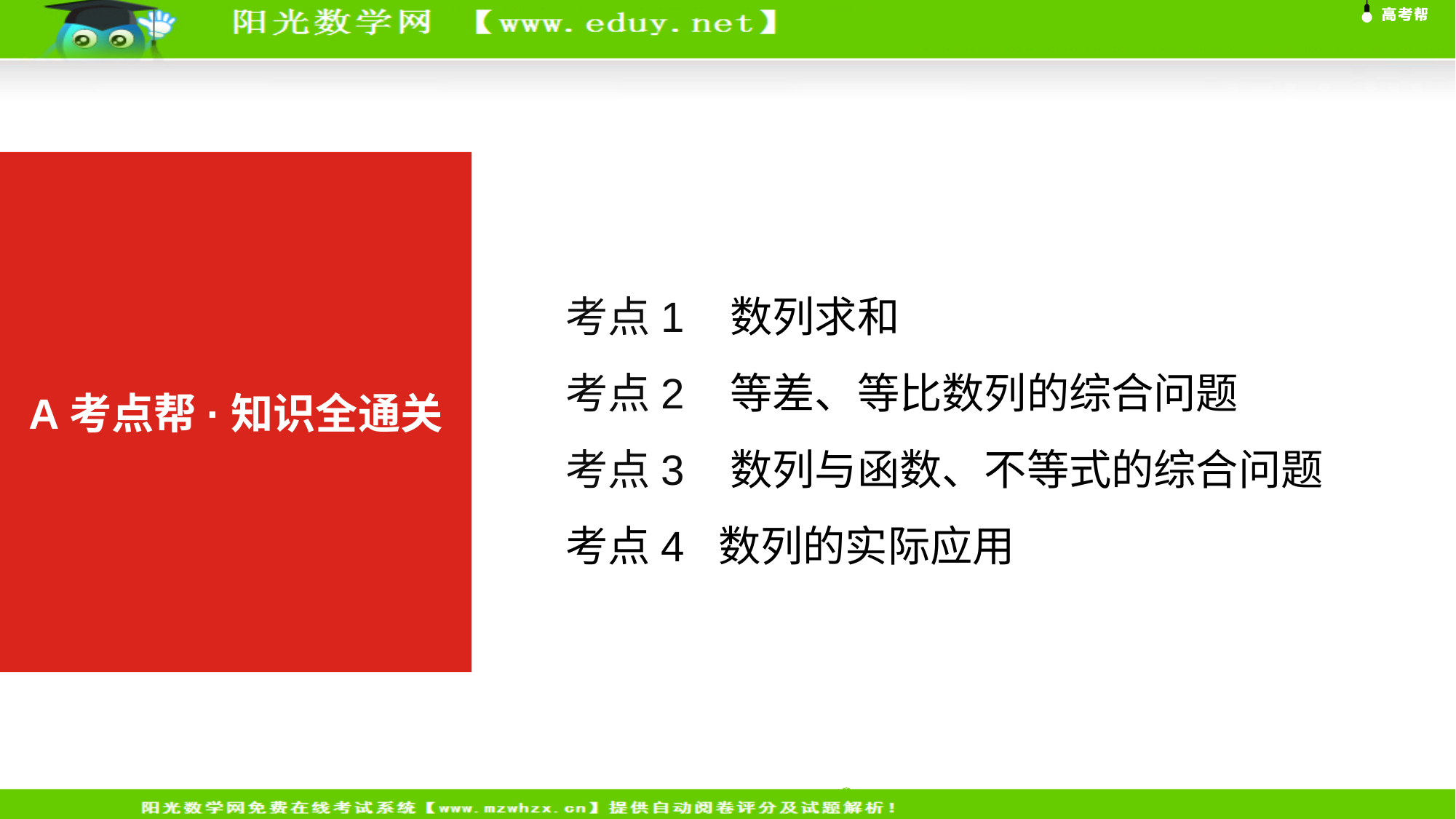

A考点帮·知识全通关
考点1   数列求和
考点2   等差、等比数列的综合问题
考点3   数列与函数、不等式的综合问题
考点4  数列的实际应用